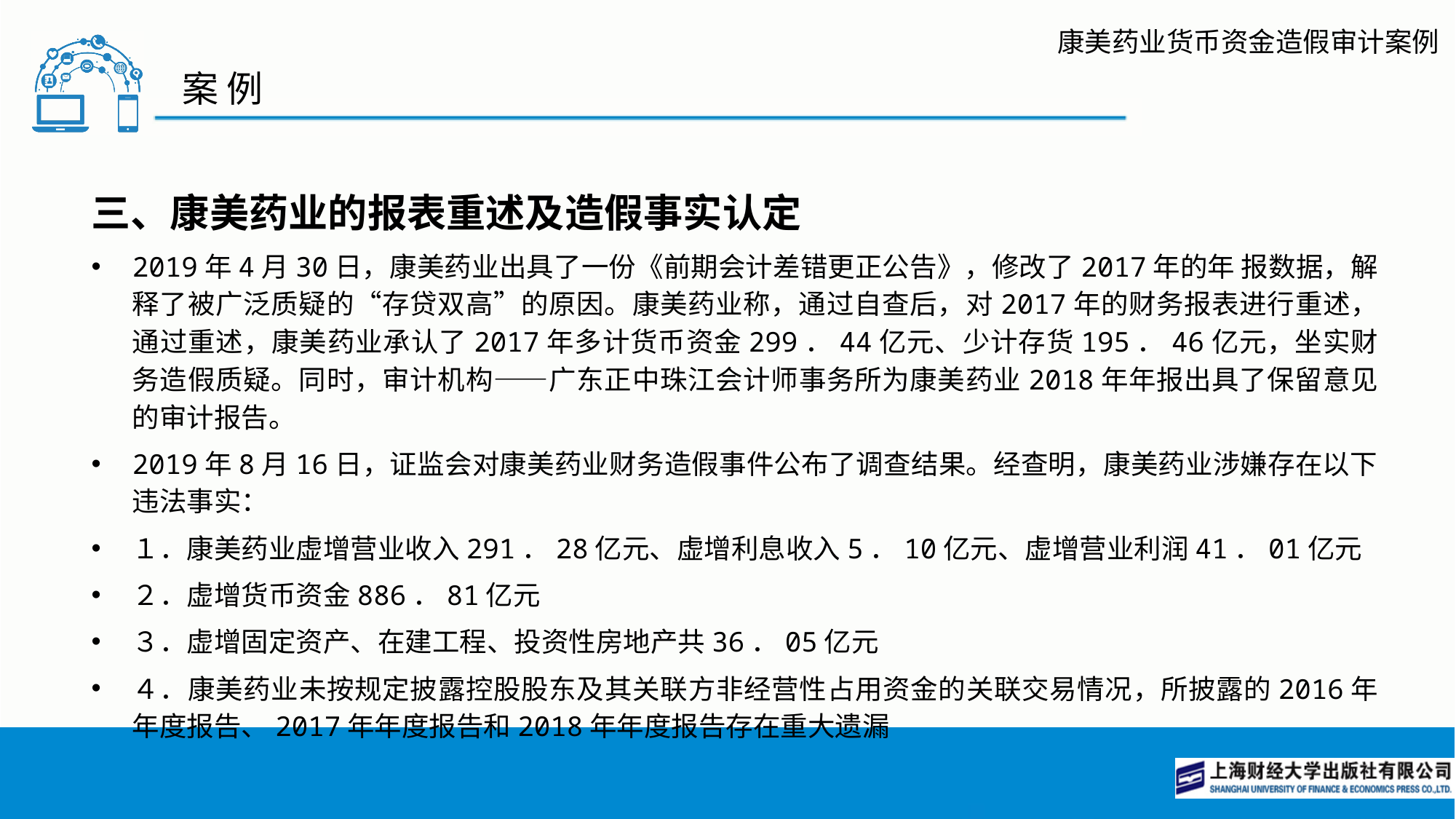

康美药业货币资金造假审计案例
# 案 例
三、康美药业的报表重述及造假事实认定
2019年4月30日，康美药业出具了一份《前期会计差错更正公告》，修改了2017年的年 报数据，解释了被广泛质疑的“存贷双高”的原因。康美药业称，通过自查后，对2017年的财务报表进行重述，通过重述，康美药业承认了2017年多计货币资金299．44亿元、少计存货195．46亿元，坐实财务造假质疑。同时，审计机构——广东正中珠江会计师事务所为康美药业2018年年报出具了保留意见的审计报告。
2019年8月16日，证监会对康美药业财务造假事件公布了调查结果。经查明，康美药业涉嫌存在以下违法事实：
１．康美药业虚增营业收入291．28亿元、虚增利息收入5．10亿元、虚增营业利润41．01亿元
２．虚增货币资金886．81亿元
３．虚增固定资产、在建工程、投资性房地产共36．05亿元
４．康美药业未按规定披露控股股东及其关联方非经营性占用资金的关联交易情况，所披露的2016年年度报告、2017年年度报告和2018年年度报告存在重大遗漏